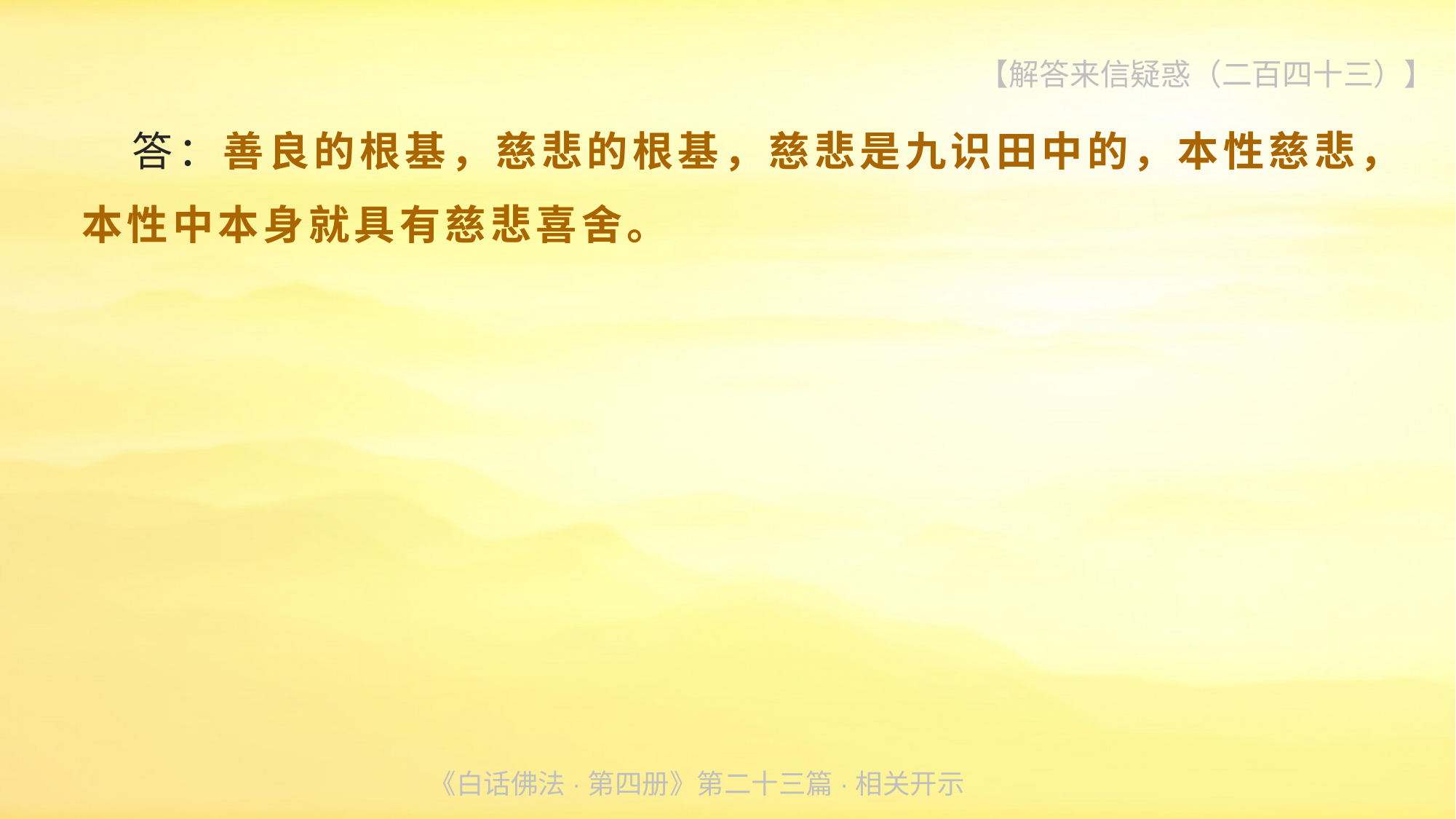

【解答来信疑惑（二百四十三）】
   答：善良的根基，慈悲的根基，慈悲是九识田中的，本性慈悲，本性中本身就具有慈悲喜舍。
《白话佛法·第四册》第二十三篇·相关开示